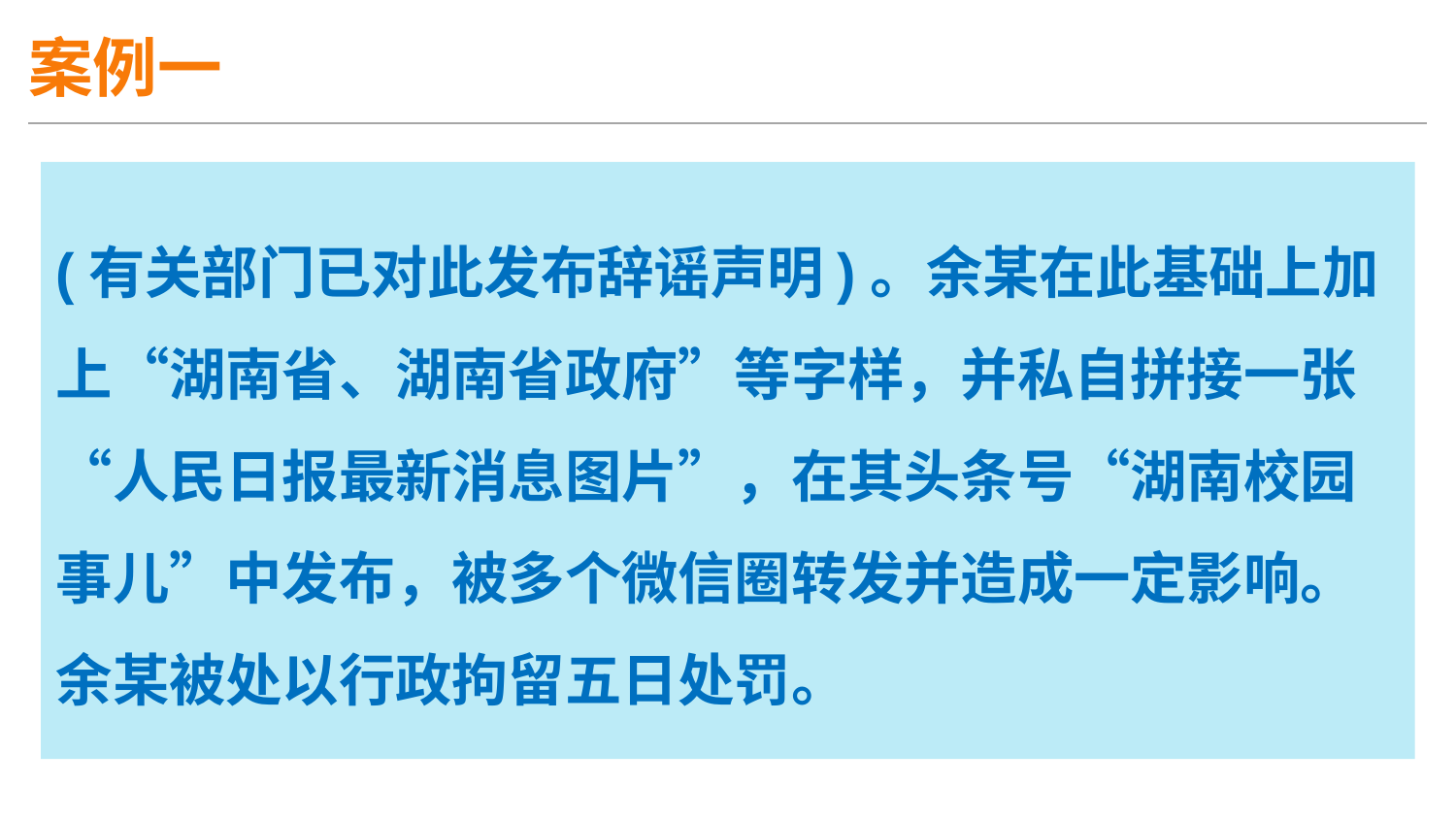

案例一

(有关部门已对此发布辞谣声明)。余某在此基础上加上“湖南省、湖南省政府”等字样，并私自拼接一张“人民日报最新消息图片”，在其头条号“湖南校园事儿”中发布，被多个微信圈转发并造成一定影响。余某被处以行政拘留五日处罚。